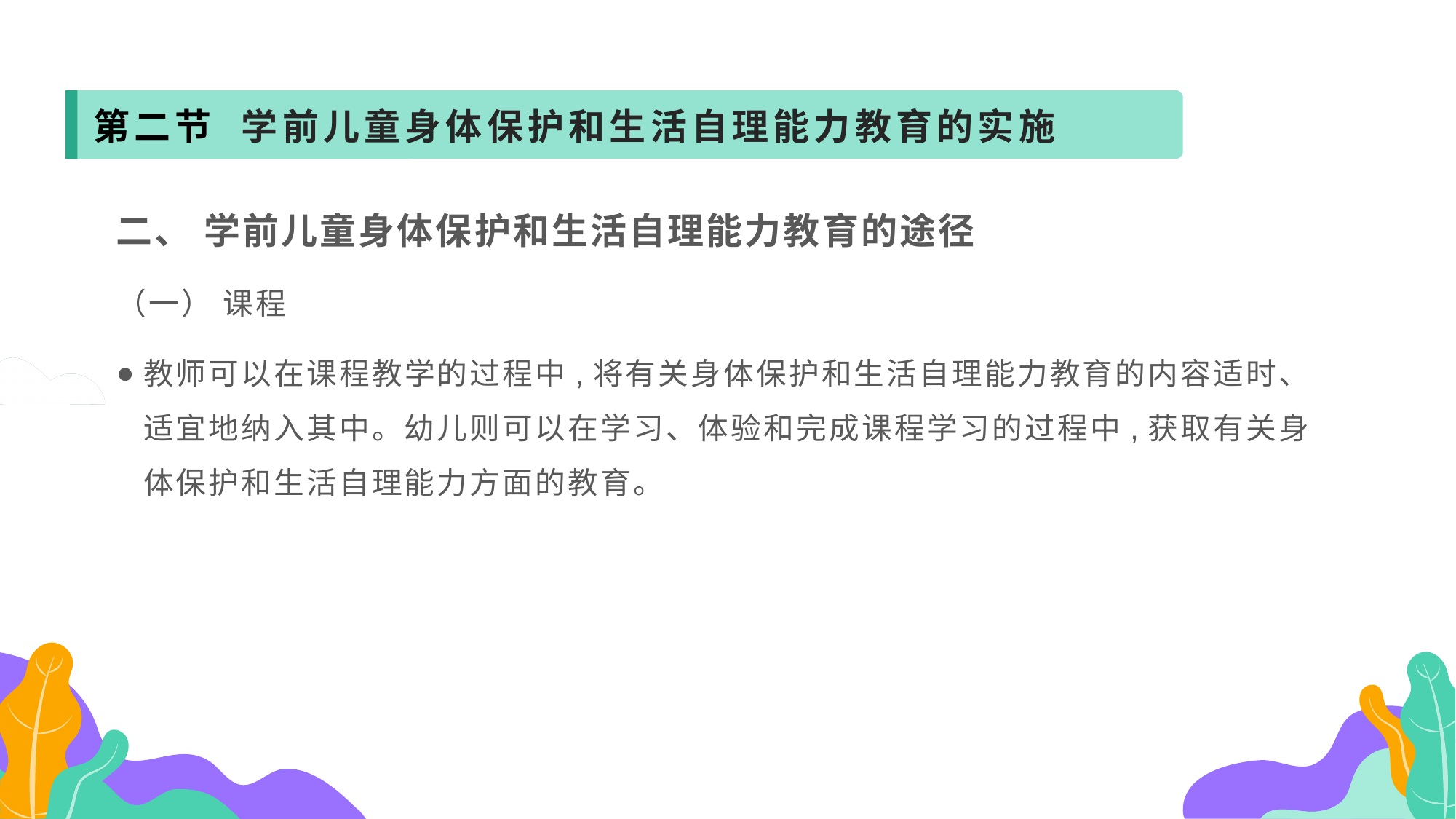

第二节  学前儿童身体保护和生活自理能力教育的实施
二、 学前儿童身体保护和生活自理能力教育的途径
（一） 课程
教师可以在课程教学的过程中,将有关身体保护和生活自理能力教育的内容适时、适宜地纳入其中。幼儿则可以在学习、体验和完成课程学习的过程中,获取有关身体保护和生活自理能力方面的教育。